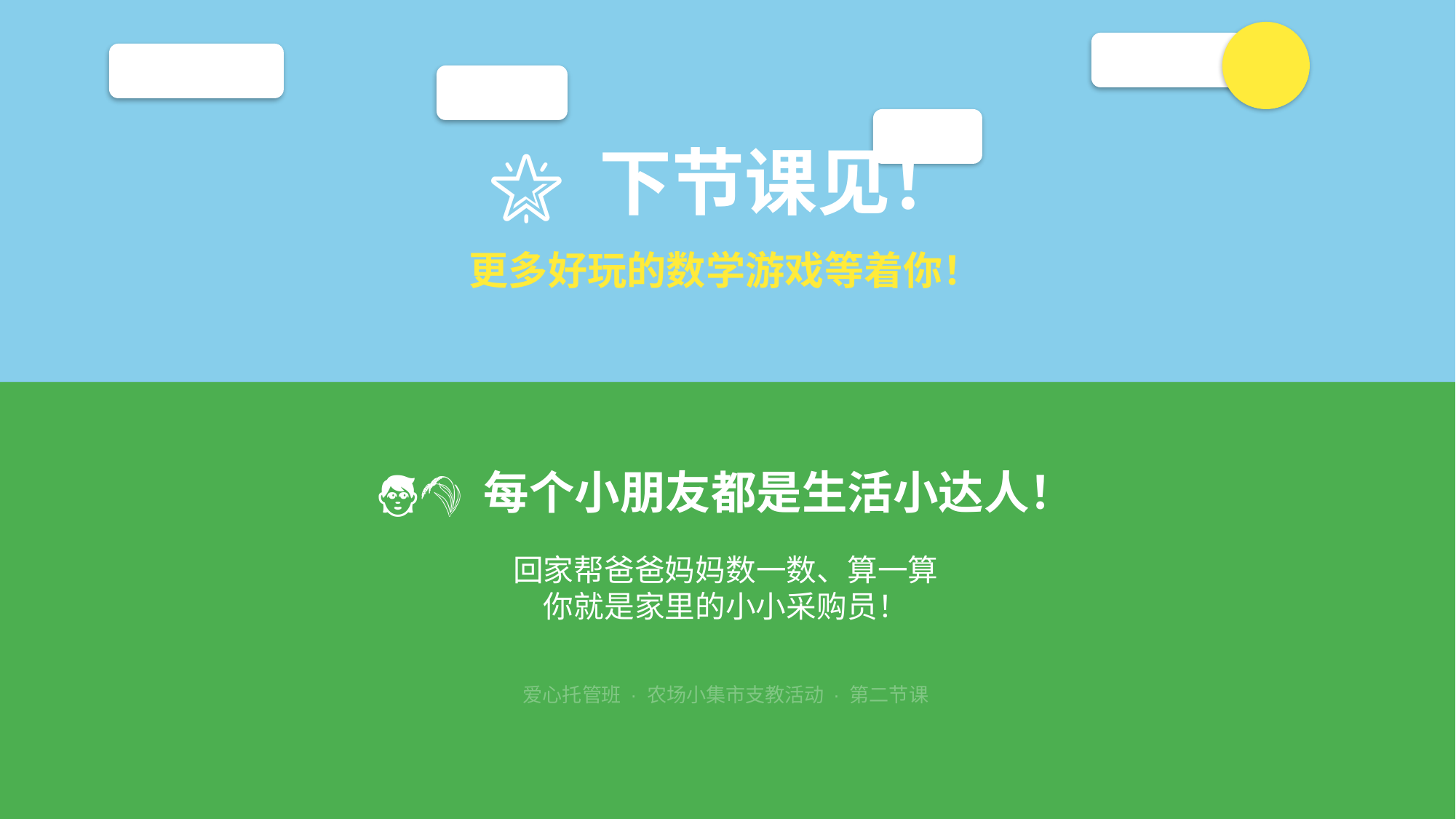

🌟 下节课见！
更多好玩的数学游戏等着你！

🧑‍🌾 每个小朋友都是生活小达人！
回家帮爸爸妈妈数一数、算一算
你就是家里的小小采购员！
爱心托管班 · 农场小集市支教活动 · 第二节课